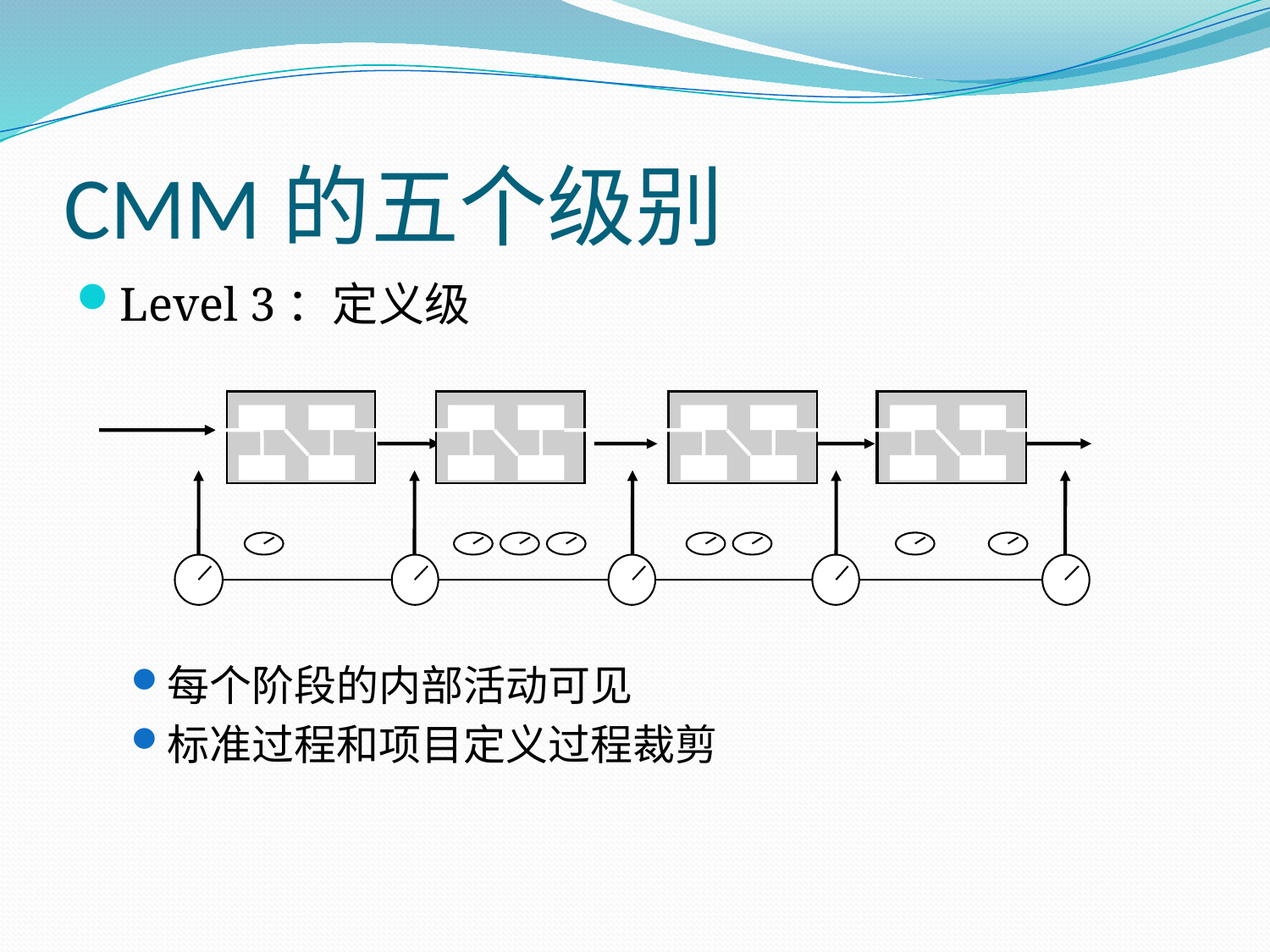

# CMM的五个级别
Level 3：定义级

每个阶段的内部活动可见
标准过程和项目定义过程裁剪